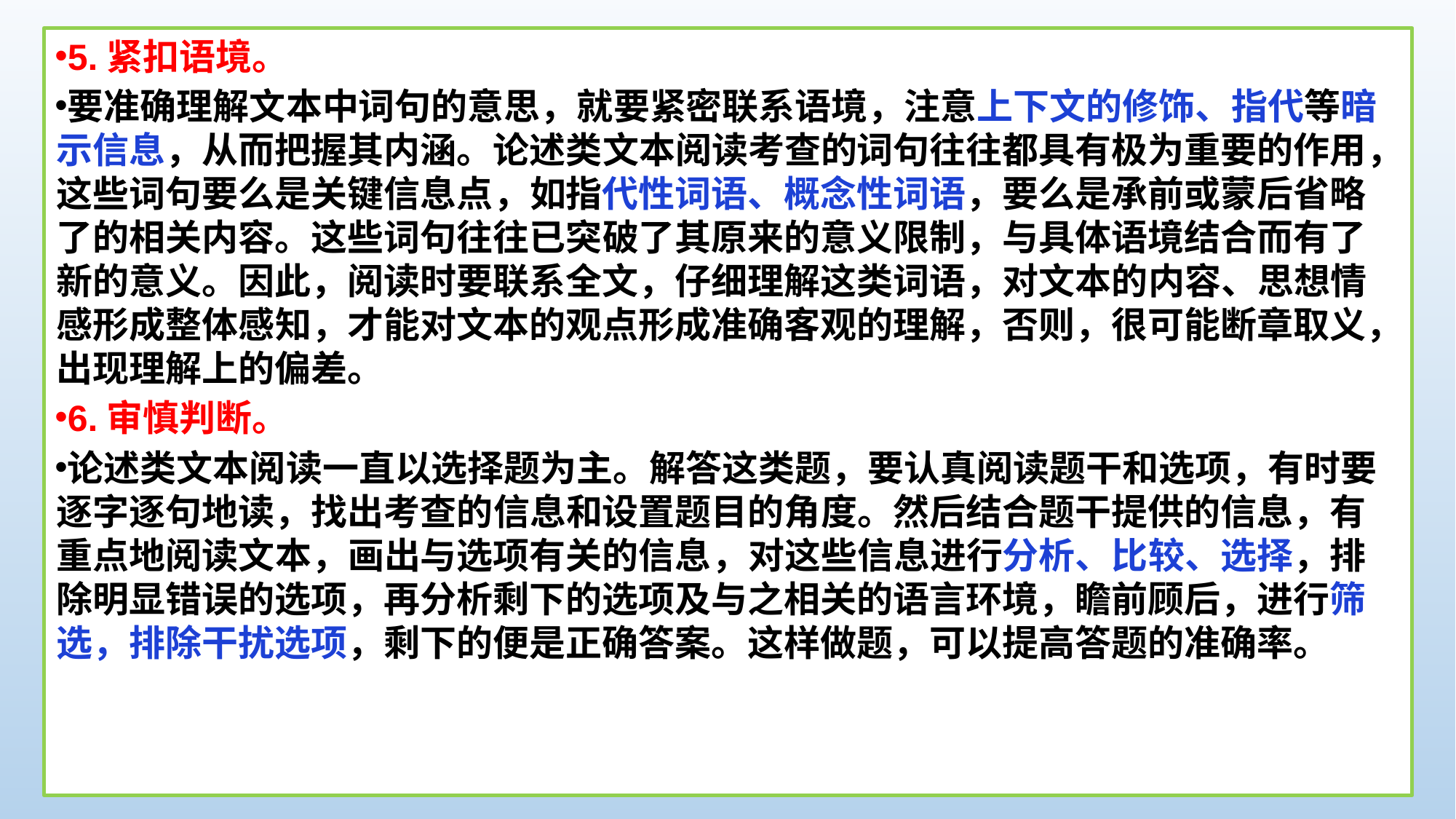

5.紧扣语境。
要准确理解文本中词句的意思，就要紧密联系语境，注意上下文的修饰、指代等暗示信息，从而把握其内涵。论述类文本阅读考查的词句往往都具有极为重要的作用，这些词句要么是关键信息点，如指代性词语、概念性词语，要么是承前或蒙后省略了的相关内容。这些词句往往已突破了其原来的意义限制，与具体语境结合而有了新的意义。因此，阅读时要联系全文，仔细理解这类词语，对文本的内容、思想情感形成整体感知，才能对文本的观点形成准确客观的理解，否则，很可能断章取义，出现理解上的偏差。
6.审慎判断。
论述类文本阅读一直以选择题为主。解答这类题，要认真阅读题干和选项，有时要逐字逐句地读，找出考查的信息和设置题目的角度。然后结合题干提供的信息，有重点地阅读文本，画出与选项有关的信息，对这些信息进行分析、比较、选择，排除明显错误的选项，再分析剩下的选项及与之相关的语言环境，瞻前顾后，进行筛选，排除干扰选项，剩下的便是正确答案。这样做题，可以提高答题的准确率。